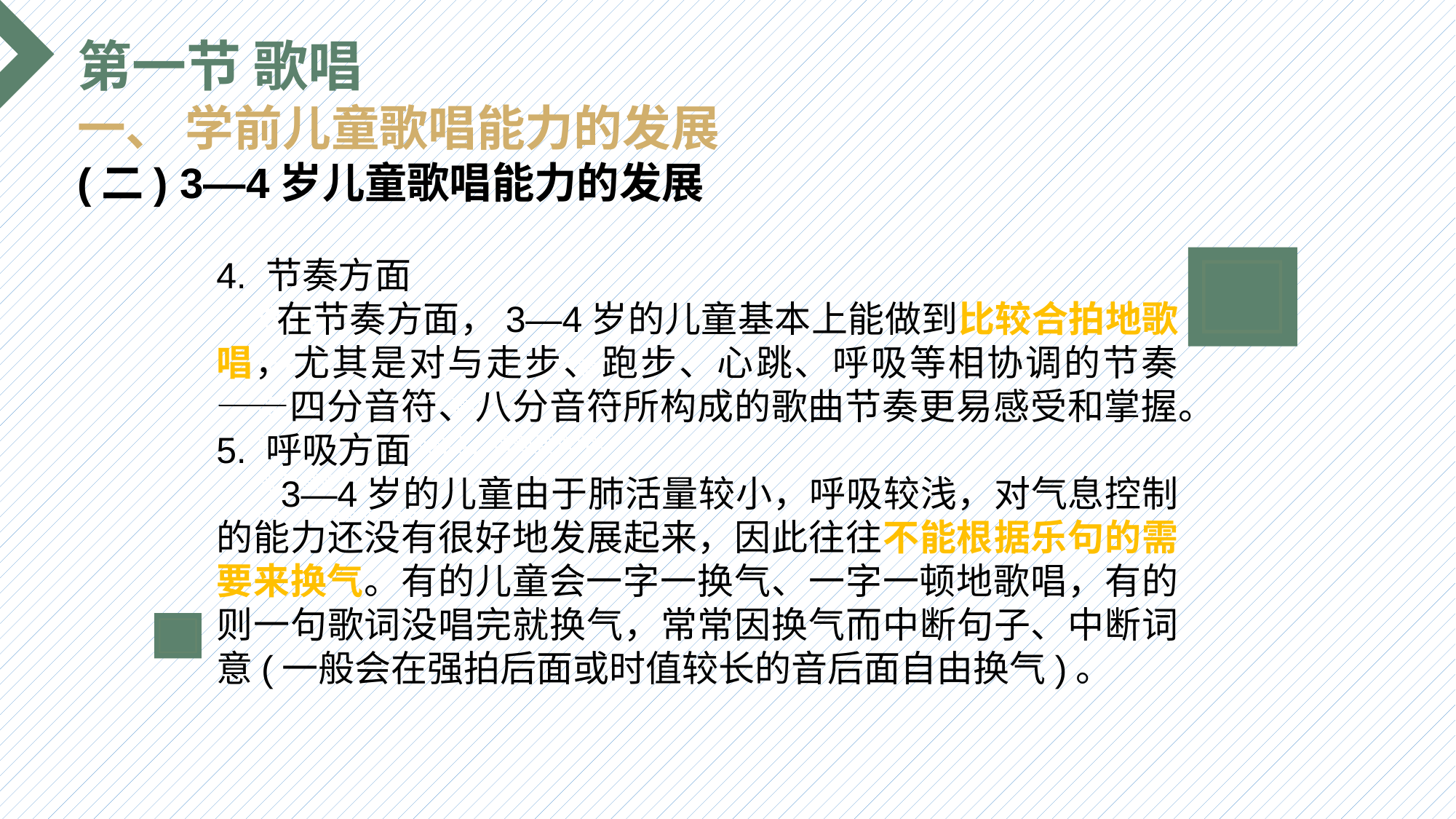

第一节 歌唱
一、 学前儿童歌唱能力的发展
(二) 3—4岁儿童歌唱能力的发展

4. 节奏方面
      在节奏方面，3—4岁的儿童基本上能做到比较合拍地歌唱，尤其是对与走步、跑步、心跳、呼吸等相协调的节奏——四分音符、八分音符所构成的歌曲节奏更易感受和掌握。
5. 呼吸方面
      3—4岁的儿童由于肺活量较小，呼吸较浅，对气息控制的能力还没有很好地发展起来，因此往往不能根据乐句的需要来换气。有的儿童会一字一换气、一字一顿地歌唱，有的则一句歌词没唱完就换气，常常因换气而中断句子、中断词意(一般会在强拍后面或时值较长的音后面自由换气)。

选题背景
输入您的内容，请简要说明，言简意赅即可输入您的内容，请简要说明，言简意赅即可输入您的内容，请简要说明，言简意赅即可输入您的内容，请简要说明，言简意赅即可